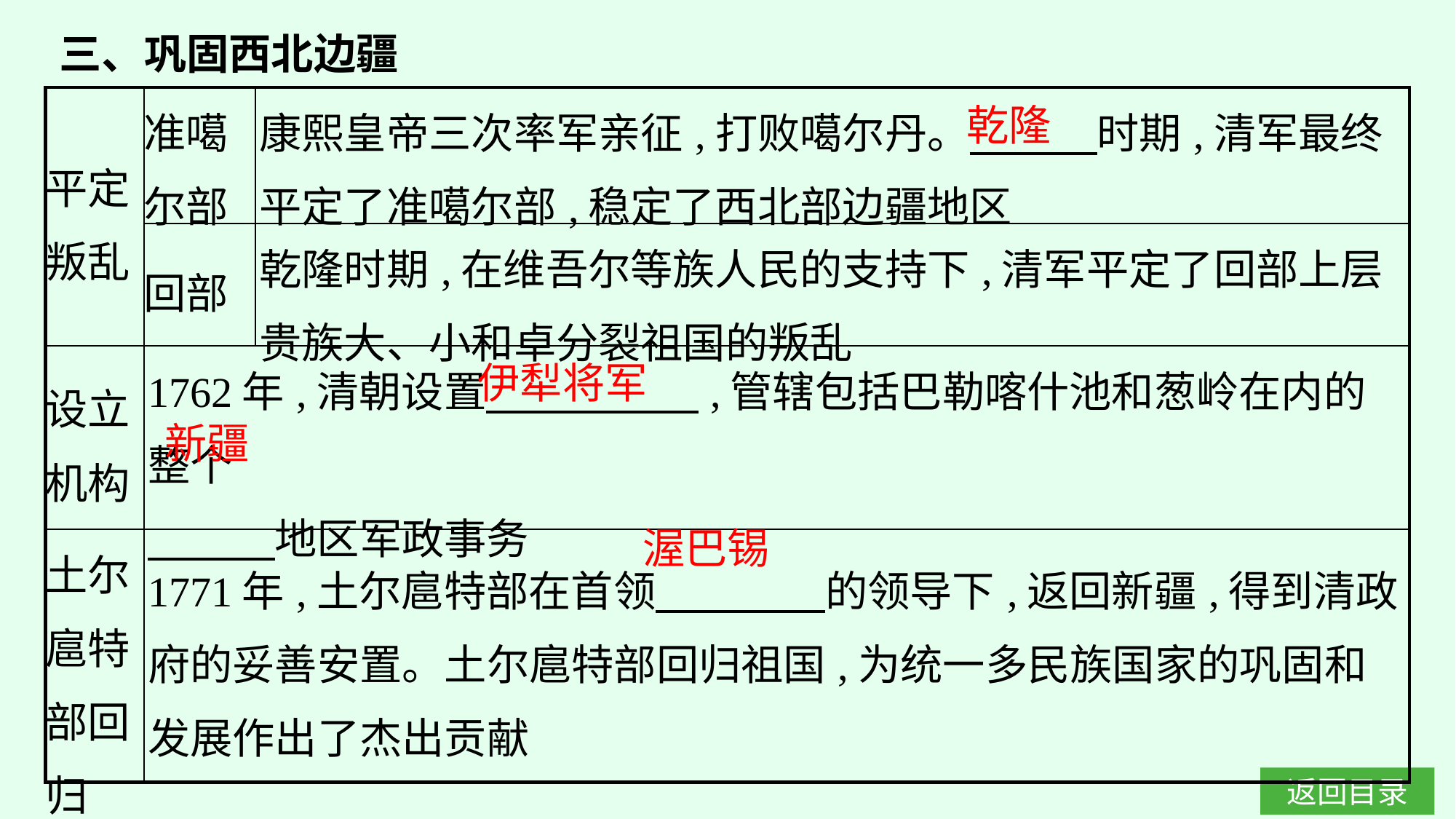

三、巩固西北边疆
| 平定 叛乱 | 准噶 尔部 | 康熙皇帝三次率军亲征,打败噶尔丹。　　　时期,清军最终平定了准噶尔部,稳定了西北部边疆地区 |
| --- | --- | --- |
|  | 回部 | 乾隆时期,在维吾尔等族人民的支持下,清军平定了回部上层贵族大、小和卓分裂祖国的叛乱 |
| 设立 机构 | 1762年,清朝设置　　　　　,管辖包括巴勒喀什池和葱岭在内的整个 　　　地区军政事务 |  |
| 土尔 扈特 部回 归 | 1771年,土尔扈特部在首领　　　　的领导下,返回新疆,得到清政府的妥善安置。土尔扈特部回归祖国,为统一多民族国家的巩固和发展作出了杰出贡献 |  |
乾隆
伊犁将军
新疆
渥巴锡